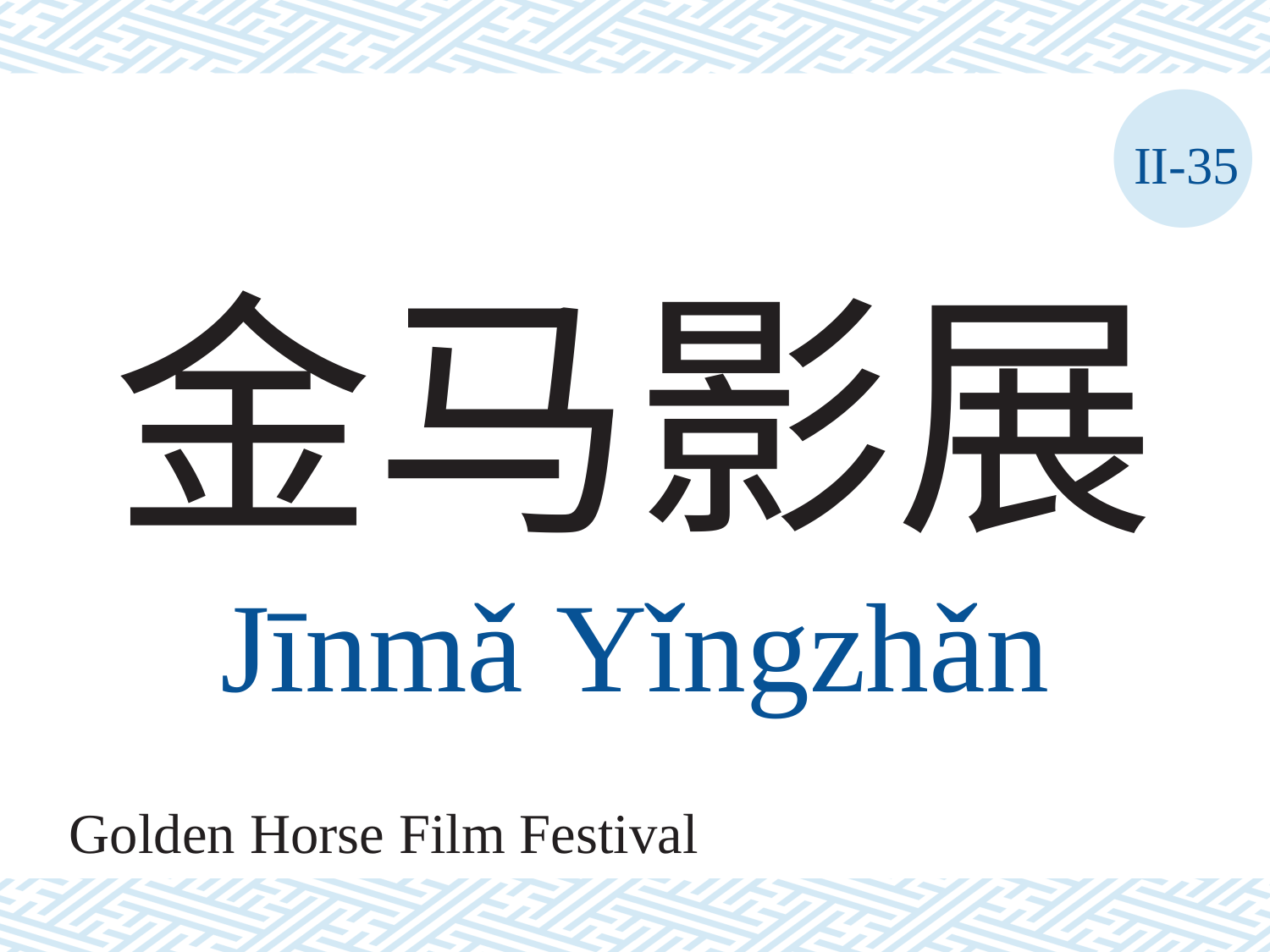

II-35
# 金马影展 Jīnmǎ Yǐngzhǎn
Golden Horse Film Festival